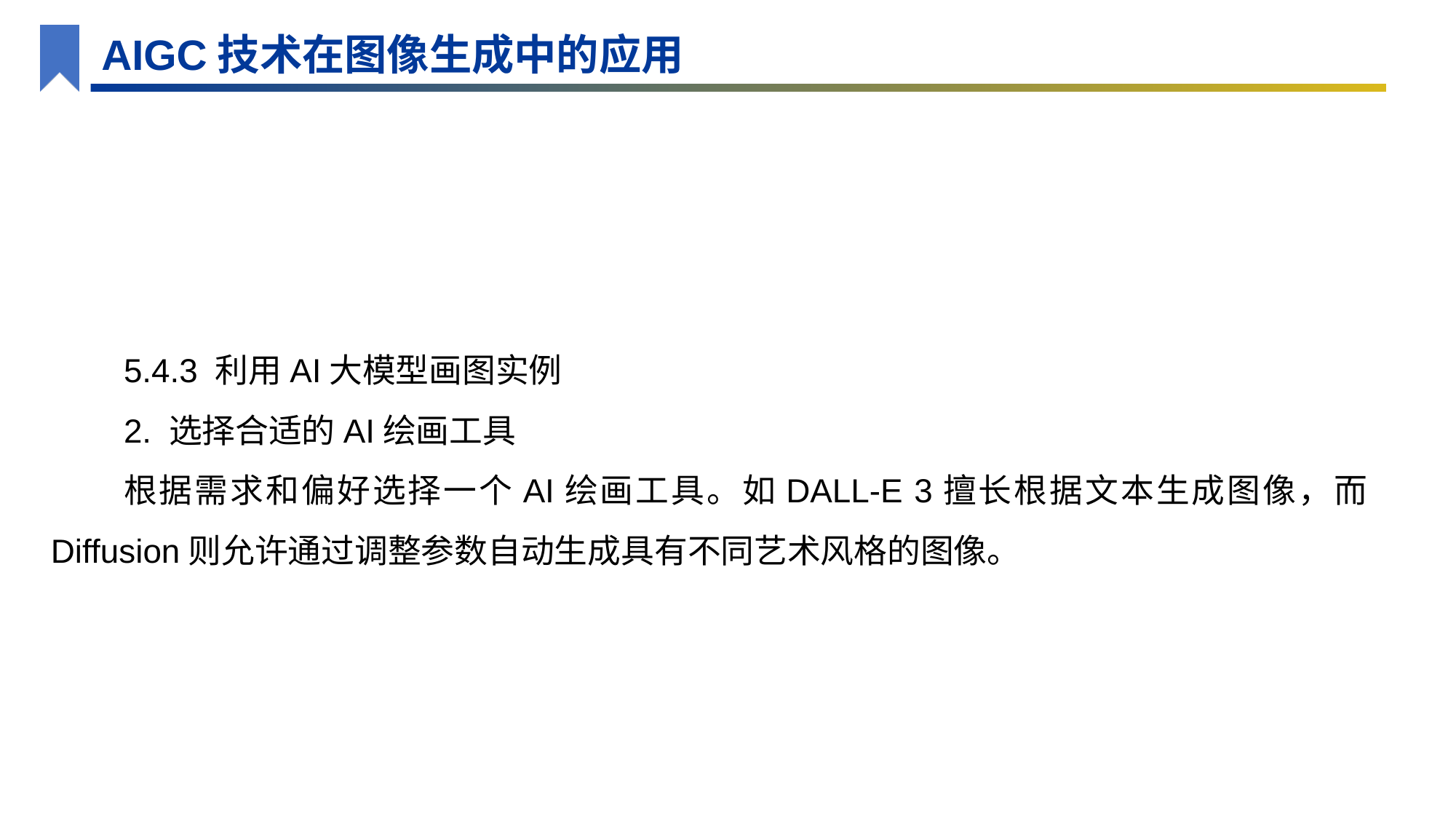

AIGC技术在图像生成中的应用
5.4.3 利用AI大模型画图实例
2. 选择合适的AI绘画工具
根据需求和偏好选择一个AI绘画工具。如DALL-E 3擅长根据文本生成图像，而Diffusion则允许通过调整参数自动生成具有不同艺术风格的图像。